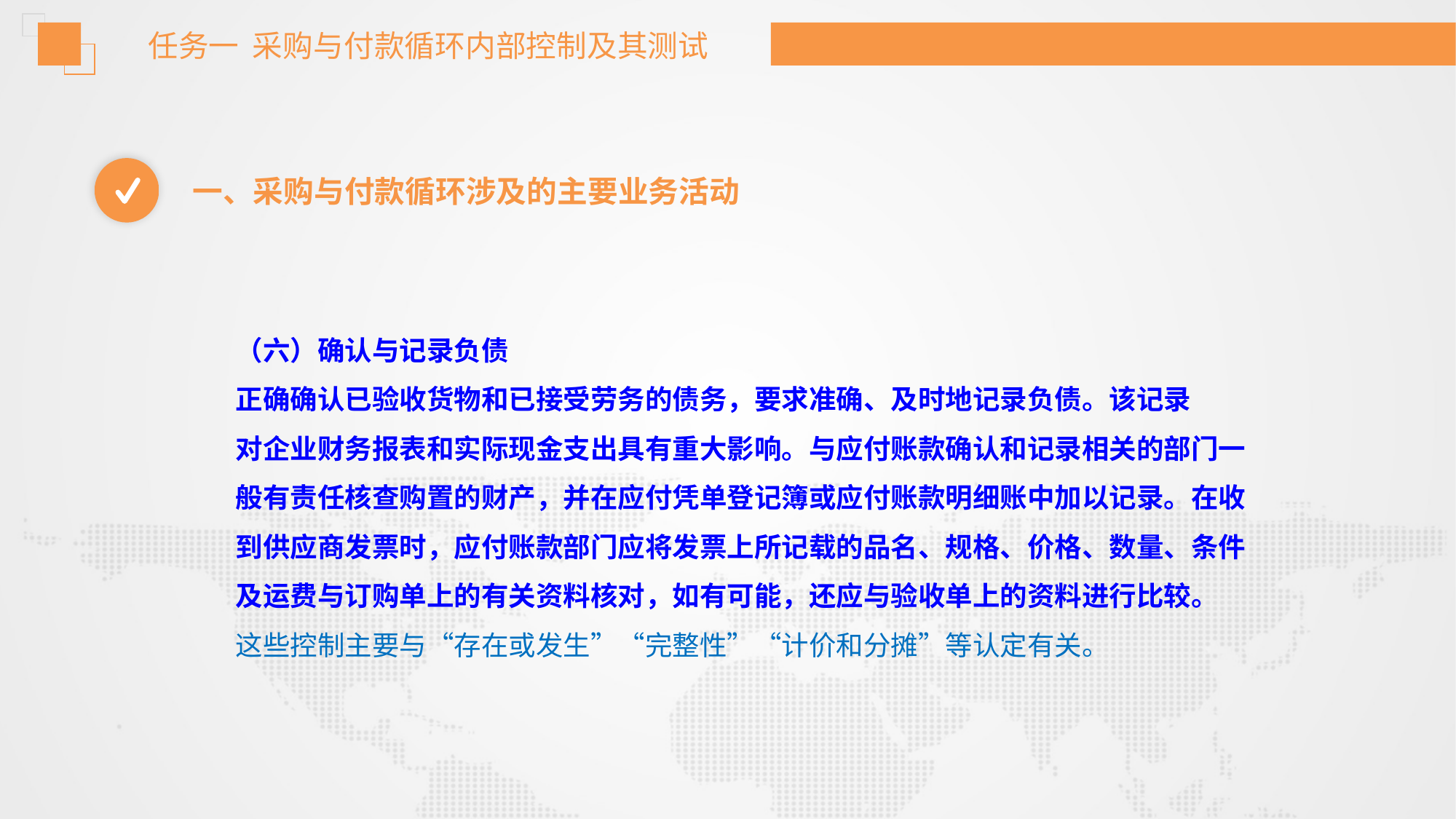

任务一  采购与付款循环内部控制及其测试

一、采购与付款循环涉及的主要业务活动
（六）确认与记录负债
正确确认已验收货物和已接受劳务的债务，要求准确、及时地记录负债。该记录
对企业财务报表和实际现金支出具有重大影响。与应付账款确认和记录相关的部门一
般有责任核查购置的财产，并在应付凭单登记簿或应付账款明细账中加以记录。在收
到供应商发票时，应付账款部门应将发票上所记载的品名、规格、价格、数量、条件
及运费与订购单上的有关资料核对，如有可能，还应与验收单上的资料进行比较。
这些控制主要与“存在或发生”“完整性”“计价和分摊”等认定有关。